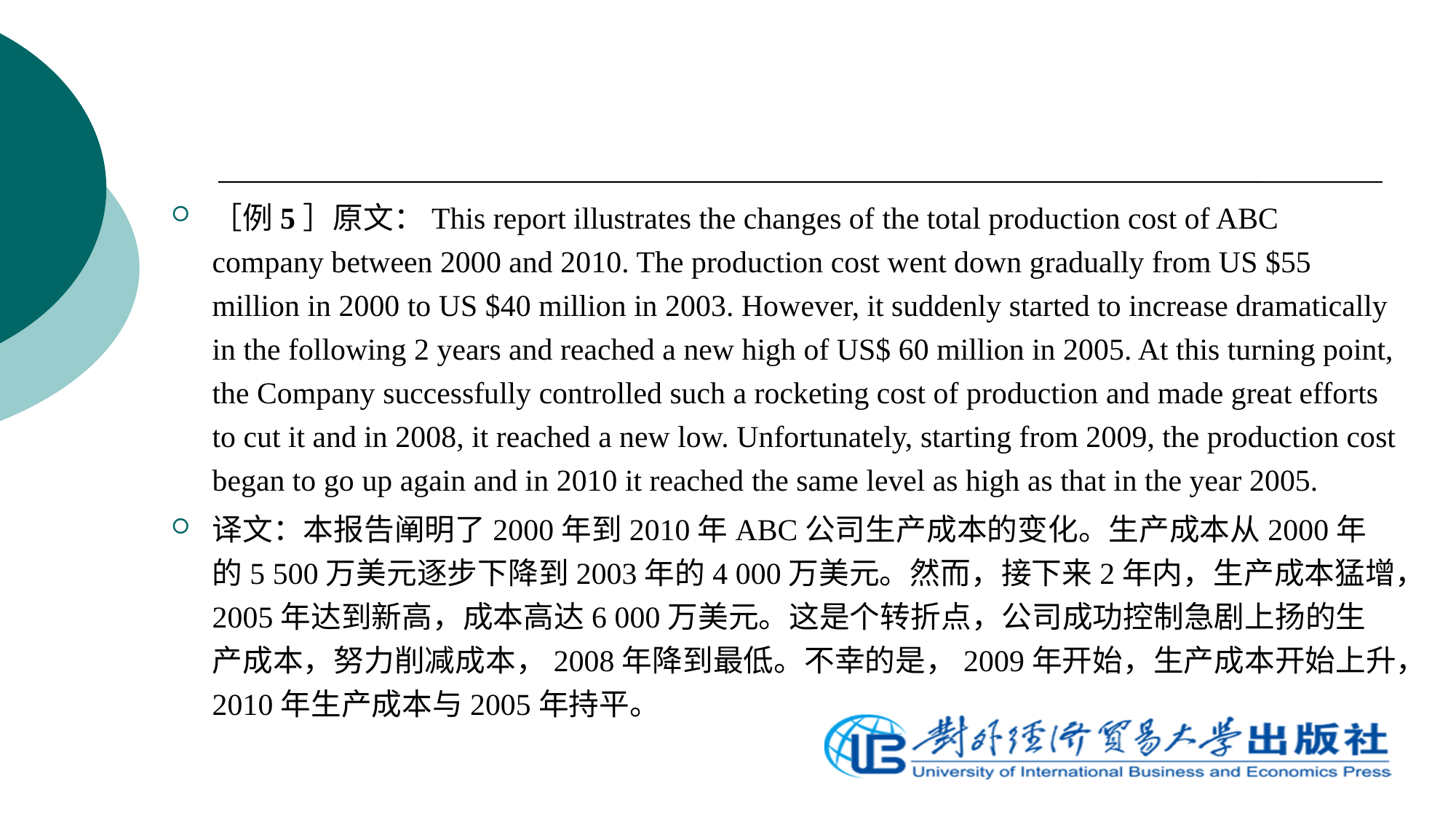

［例5］原文：This report illustrates the changes of the total production cost of ABC company between 2000 and 2010. The production cost went down gradually from US $55 million in 2000 to US $40 million in 2003. However, it suddenly started to increase dramatically in the following 2 years and reached a new high of US$ 60 million in 2005. At this turning point, the Company successfully controlled such a rocketing cost of production and made great efforts to cut it and in 2008, it reached a new low. Unfortunately, starting from 2009, the production cost began to go up again and in 2010 it reached the same level as high as that in the year 2005.
译文：本报告阐明了2000年到2010年ABC公司生产成本的变化。生产成本从2000年的5 500万美元逐步下降到2003年的4 000万美元。然而，接下来2年内，生产成本猛增，2005年达到新高，成本高达6 000万美元。这是个转折点，公司成功控制急剧上扬的生产成本，努力削减成本，2008年降到最低。不幸的是，2009年开始，生产成本开始上升，2010年生产成本与2005年持平。